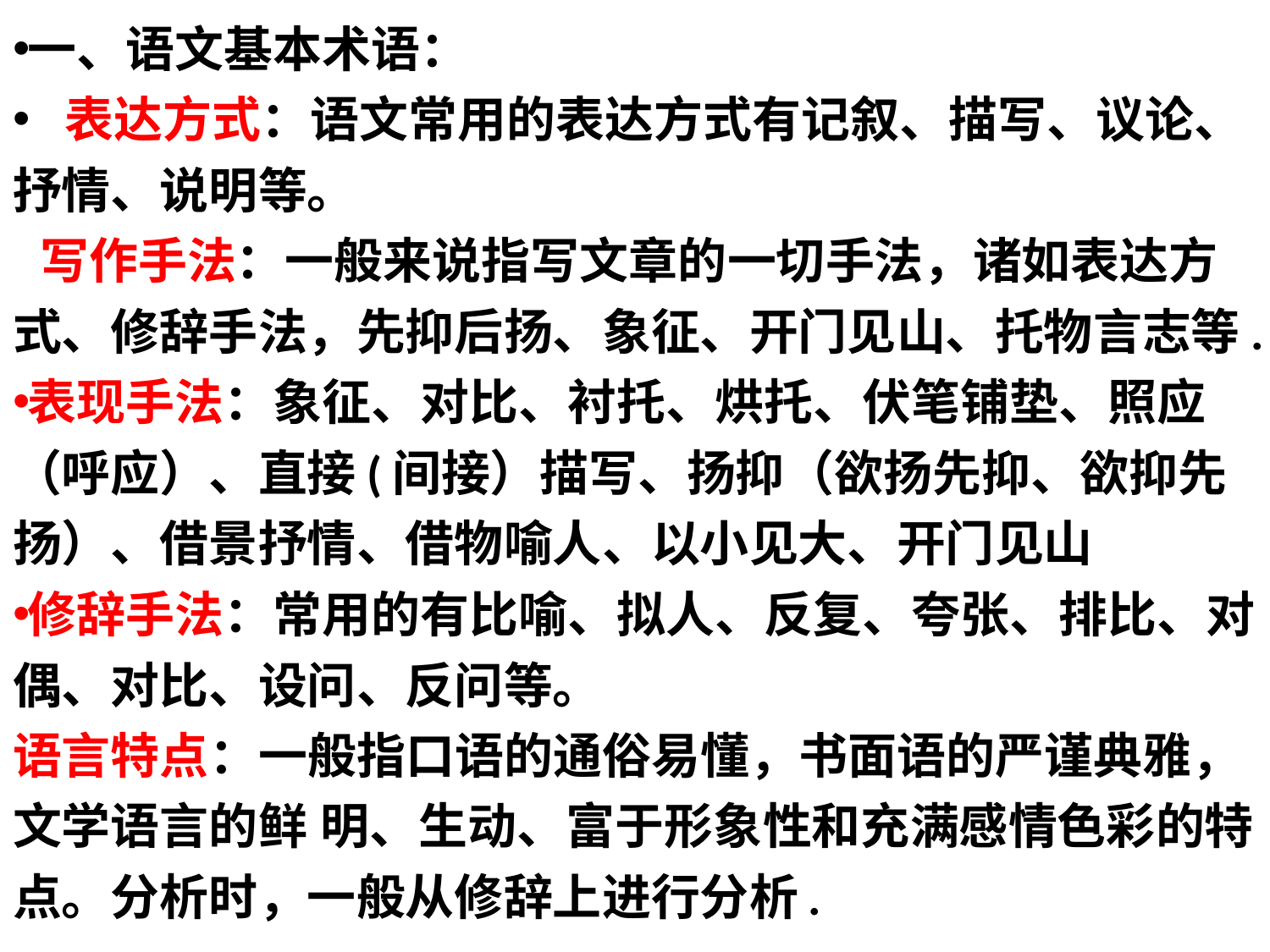

一、语文基本术语：
  表达方式：语文常用的表达方式有记叙、描写、议论、抒情、说明等。
  写作手法：一般来说指写文章的一切手法，诸如表达方式、修辞手法，先抑后扬、象征、开门见山、托物言志等.
表现手法：象征、对比、衬托、烘托、伏笔铺垫、照应（呼应）、直接(间接）描写、扬抑（欲扬先抑、欲抑先扬）、借景抒情、借物喻人、以小见大、开门见山
修辞手法：常用的有比喻、拟人、反复、夸张、排比、对偶、对比、设问、反问等。
语言特点：一般指口语的通俗易懂，书面语的严谨典雅，文学语言的鲜 明、生动、富于形象性和充满感情色彩的特点。分析时，一般从修辞上进行分析.

#